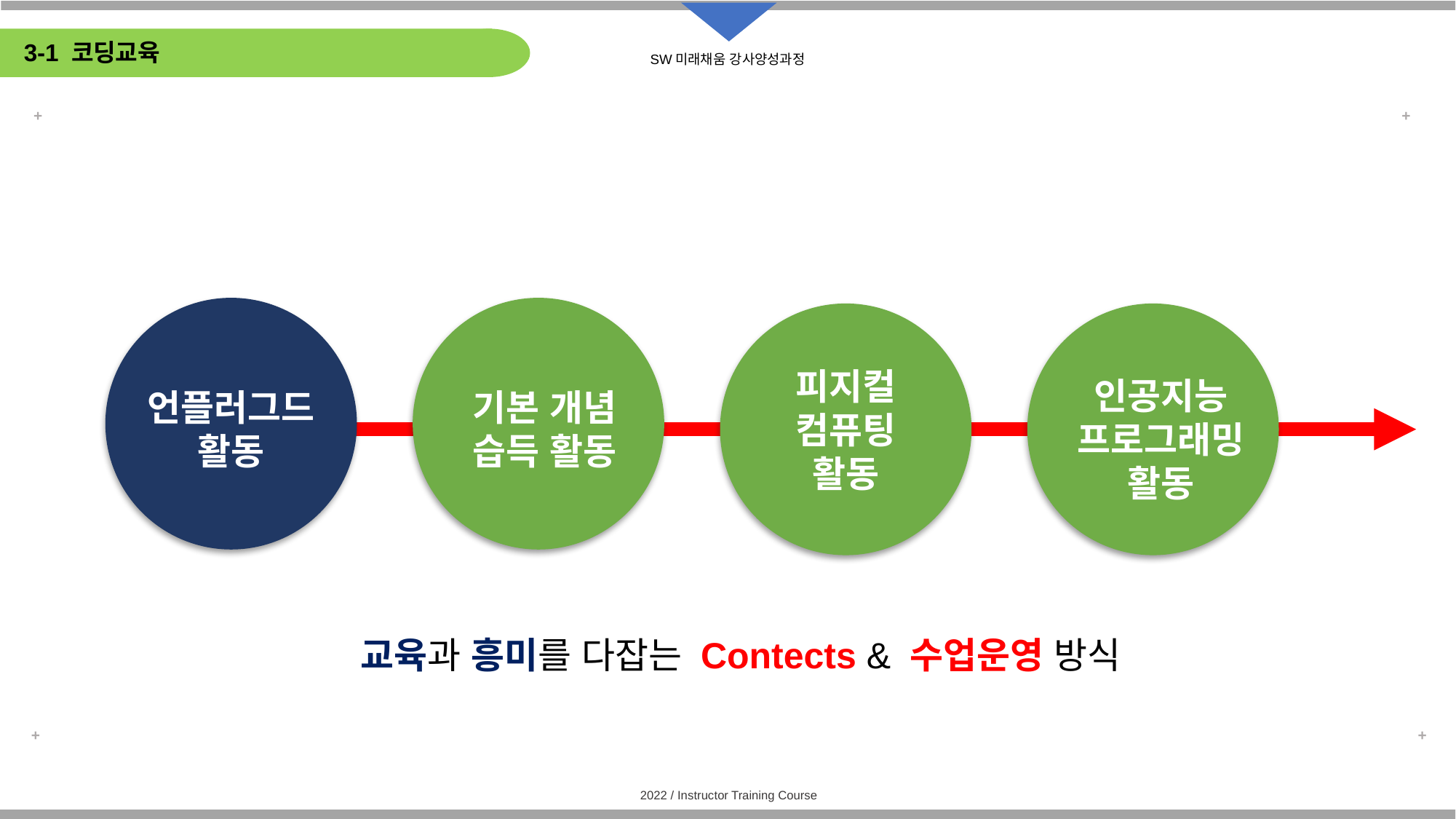

# 3-1 코딩교육

피지컬
컴퓨팅
활동
인공지능
프로그래밍
활동
언플러그드
활동
기본 개념
습득 활동
교육과 흥미를 다잡는 Contects & 수업운영 방식